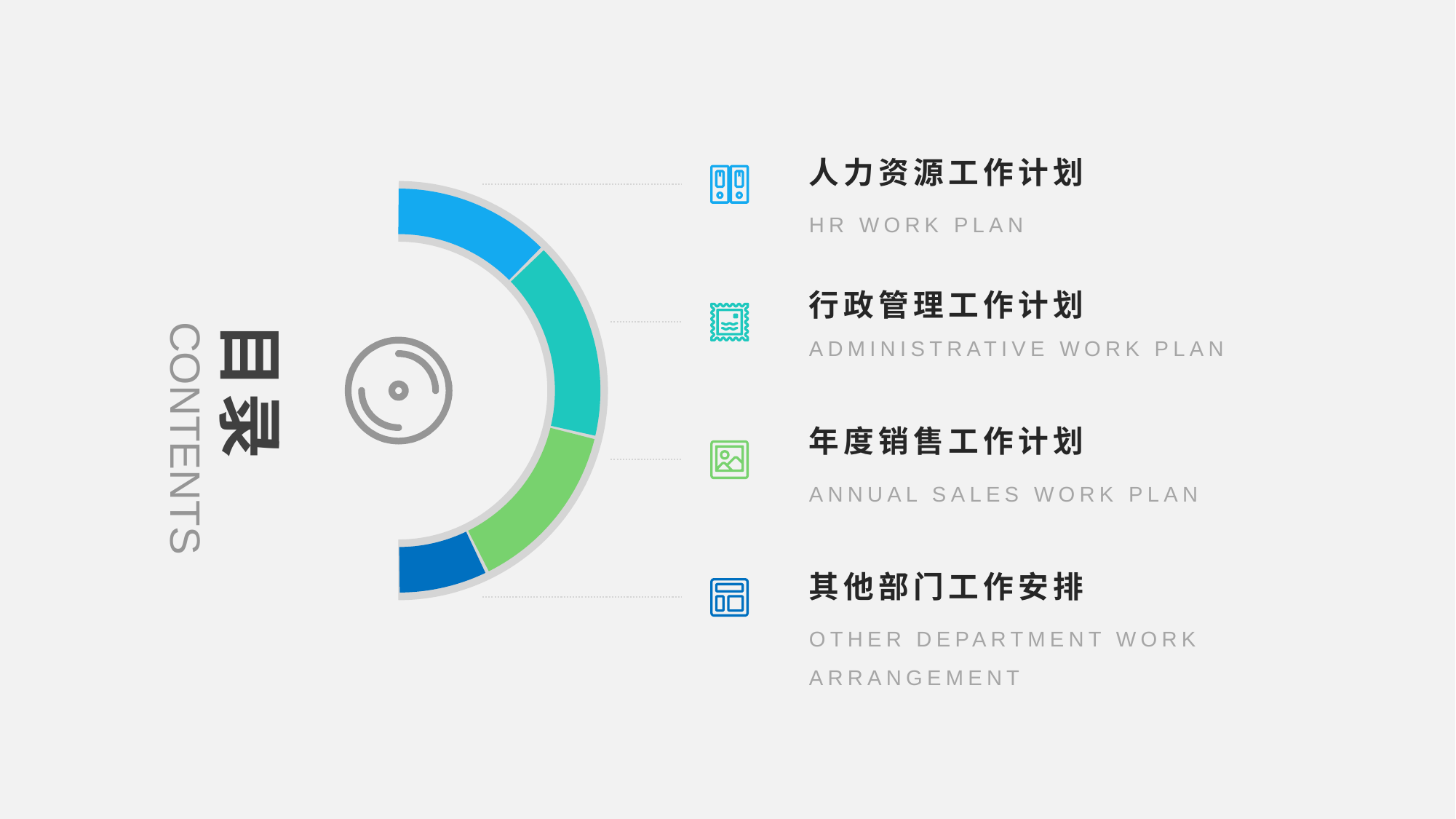

人力资源工作计划
HR WORK PLAN

行政管理工作计划 ADMINISTRATIVE WORK PLAN

目录
CONTENTS

年度销售工作计划
ANNUAL SALES WORK PLAN

其他部门工作安排
OTHER DEPARTMENT WORK ARRANGEMENT